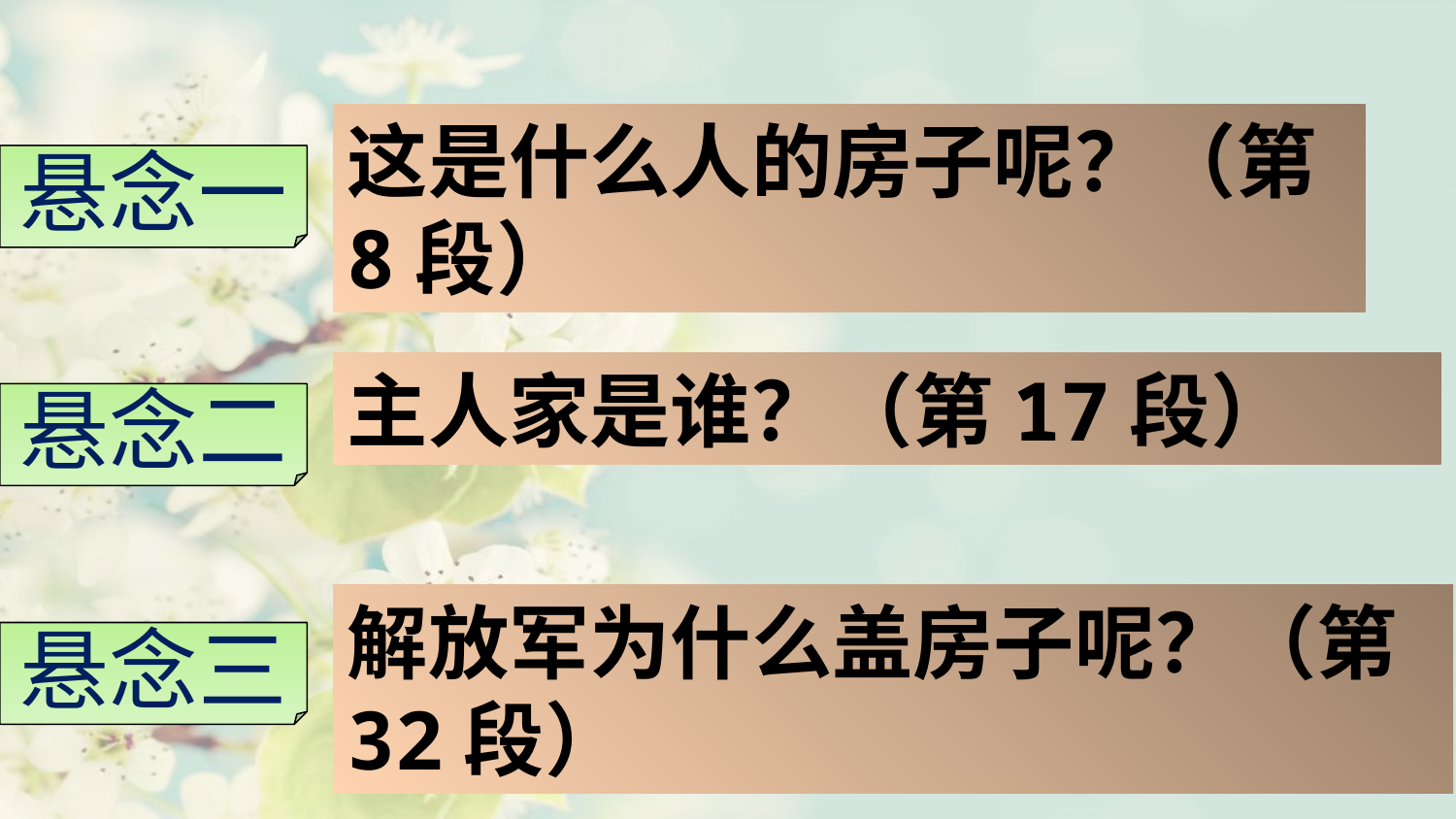

这是什么人的房子呢？（第8段）
悬念一
主人家是谁？（第17段）
悬念二
解放军为什么盖房子呢？（第32段）
悬念三